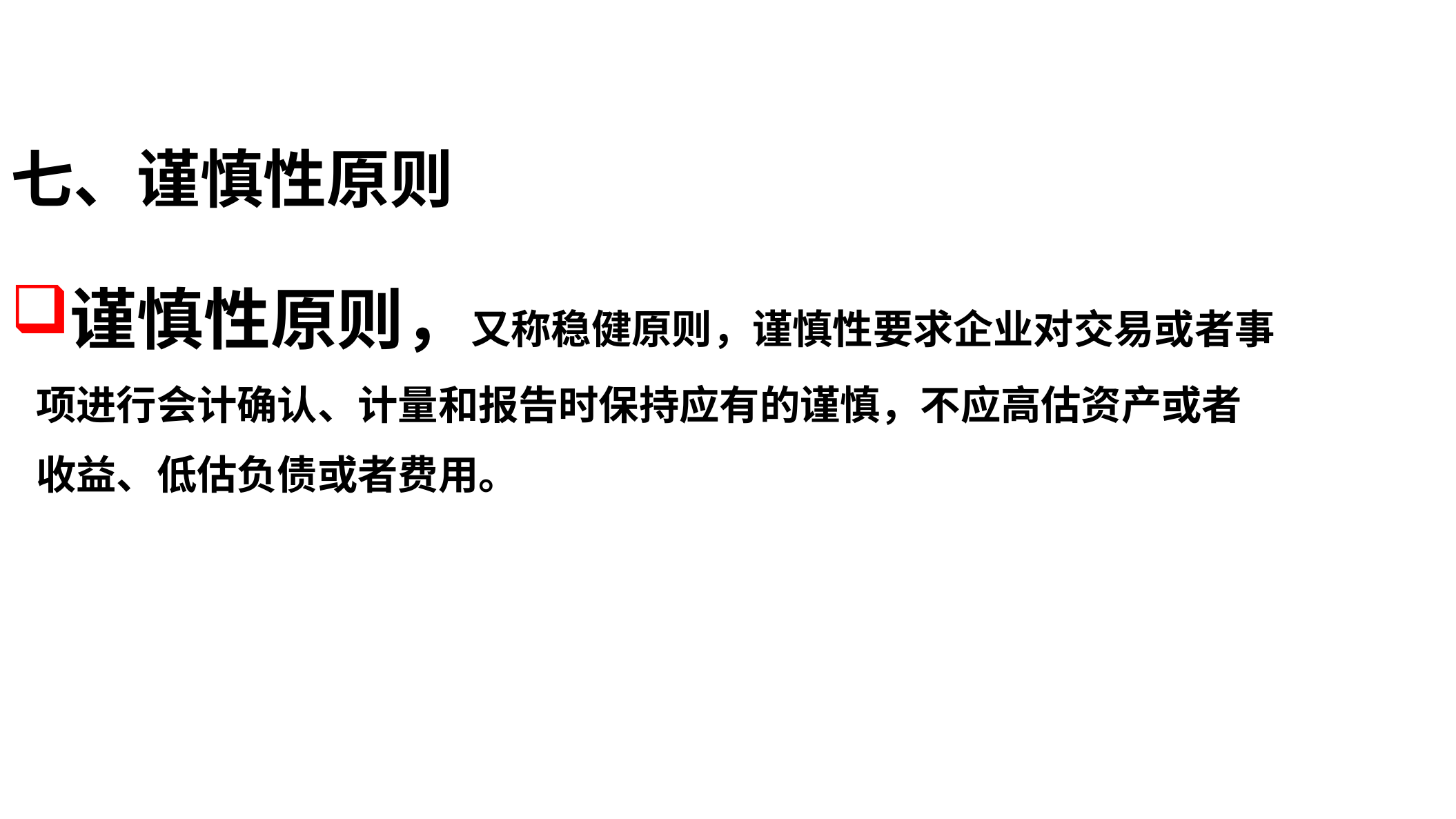

七、谨慎性原则
谨慎性原则，又称稳健原则，谨慎性要求企业对交易或者事项进行会计确认、计量和报告时保持应有的谨慎，不应高估资产或者收益、低估负债或者费用。
58